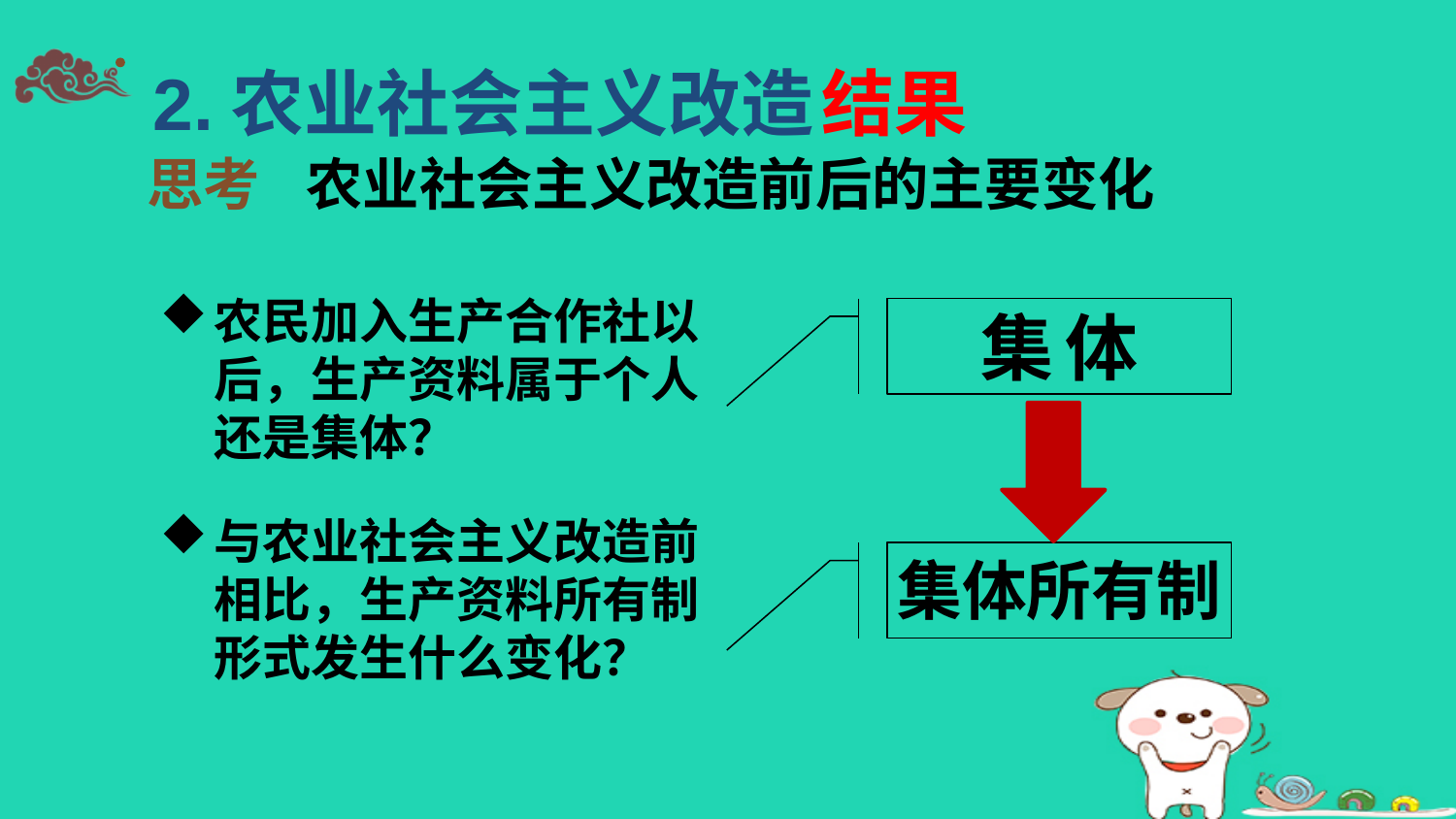

2.农业社会主义改造
结果
思考
农业社会主义改造前后的主要变化
农民加入生产合作社以后，生产资料属于个人还是集体？
集体

与农业社会主义改造前相比，生产资料所有制形式发生什么变化？
集体所有制